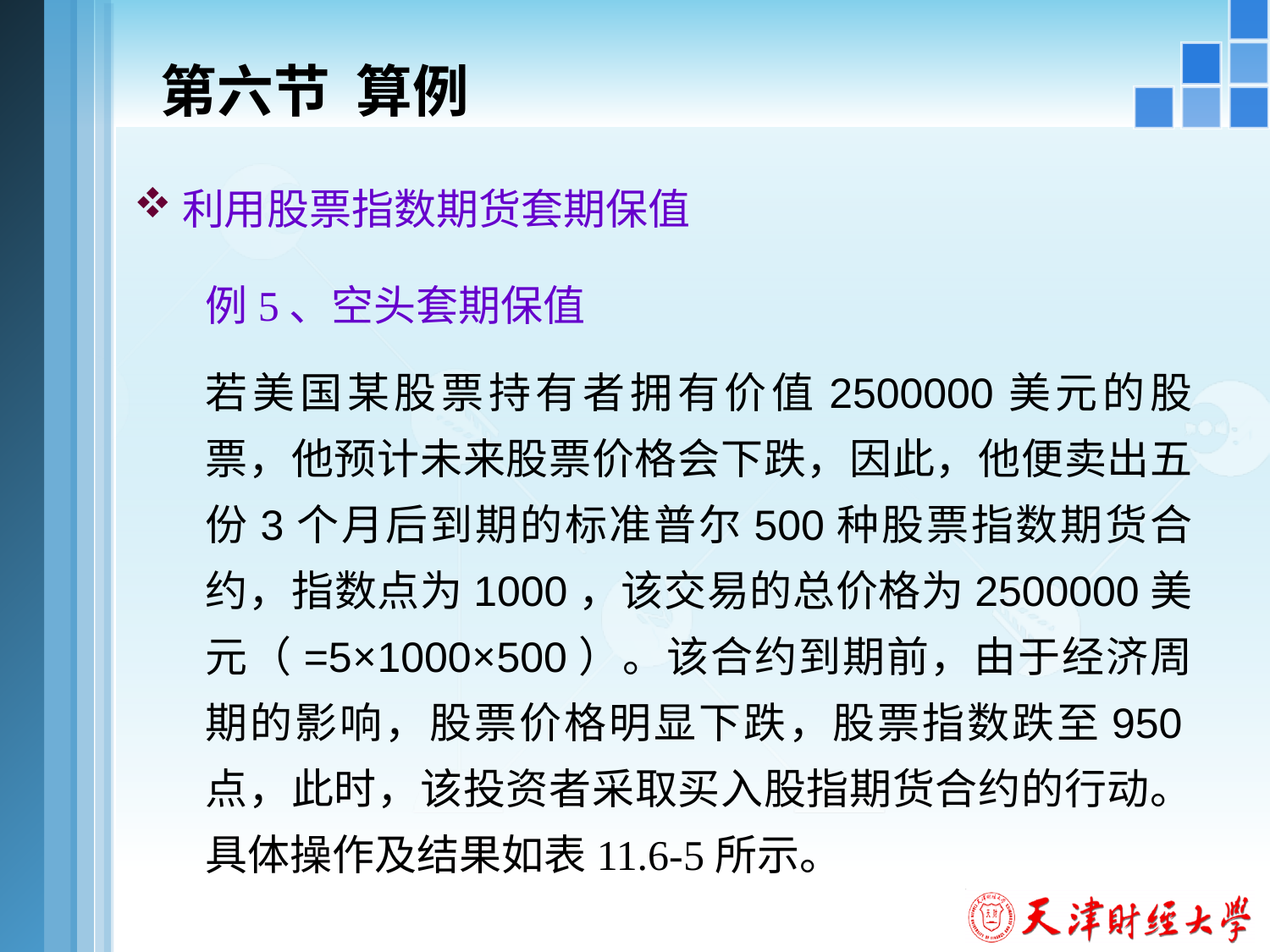

# 第六节  算例
利用股票指数期货套期保值
例5、空头套期保值
若美国某股票持有者拥有价值2500000美元的股票，他预计未来股票价格会下跌，因此，他便卖出五份3个月后到期的标准普尔500种股票指数期货合约，指数点为1000，该交易的总价格为2500000美元（=5×1000×500）。该合约到期前，由于经济周期的影响，股票价格明显下跌，股票指数跌至950点，此时，该投资者采取买入股指期货合约的行动。具体操作及结果如表11.6-5所示。